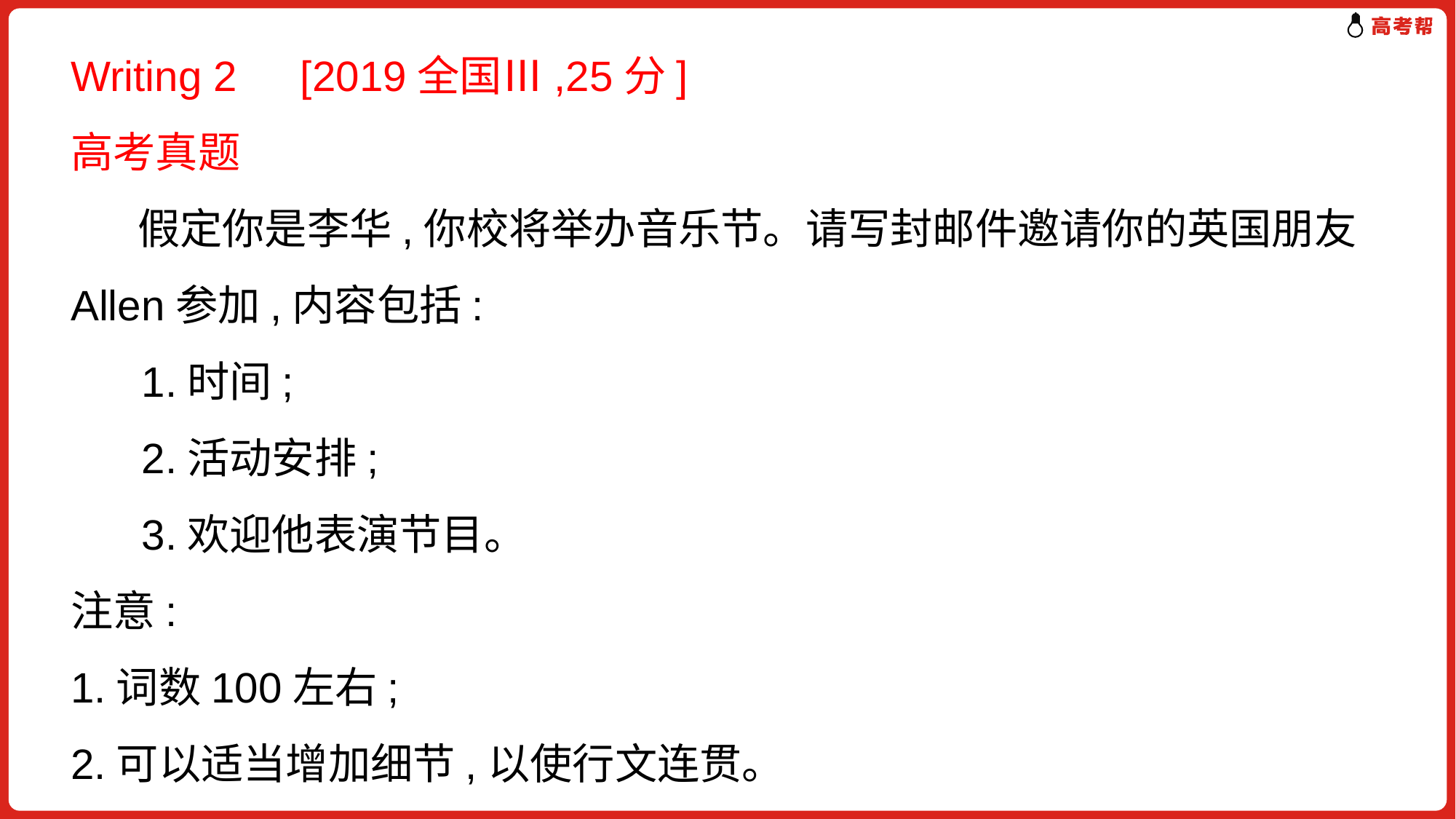

Writing 2　[2019全国Ⅲ,25分]
高考真题
      假定你是李华,你校将举办音乐节。请写封邮件邀请你的英国朋友Allen参加,内容包括:
      1.时间;
      2.活动安排;
      3.欢迎他表演节目。
注意:
1.词数100左右;
2.可以适当增加细节,以使行文连贯。